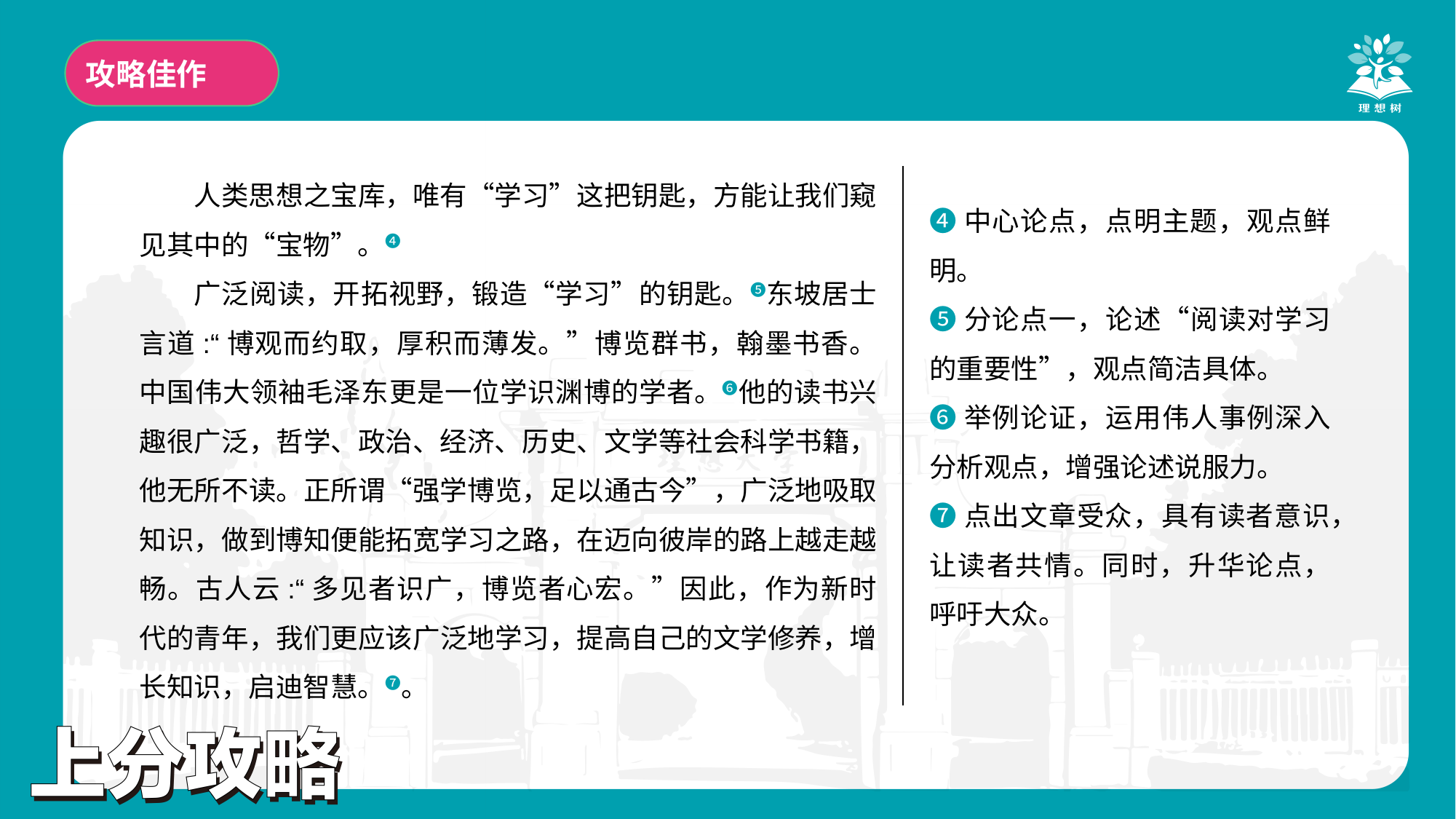

攻略佳作
人类思想之宝库，唯有“学习”这把钥匙，方能让我们窥见其中的“宝物”。❹
广泛阅读，开拓视野，锻造“学习”的钥匙。❺东坡居士言道:“博观而约取，厚积而薄发。”博览群书，翰墨书香。中国伟大领袖毛泽东更是一位学识渊博的学者。❻他的读书兴趣很广泛，哲学、政治、经济、历史、文学等社会科学书籍，他无所不读。正所谓“强学博览，足以通古今”，广泛地吸取知识，做到博知便能拓宽学习之路，在迈向彼岸的路上越走越畅。古人云:“多见者识广，博览者心宏。”因此，作为新时代的青年，我们更应该广泛地学习，提高自己的文学修养，增长知识，启迪智慧。❼。
❹中心论点，点明主题，观点鲜明。
❺分论点一，论述“阅读对学习的重要性”，观点简洁具体。
❻举例论证，运用伟人事例深入分析观点，增强论述说服力。
❼点出文章受众，具有读者意识，让读者共情。同时，升华论点，呼吁大众。